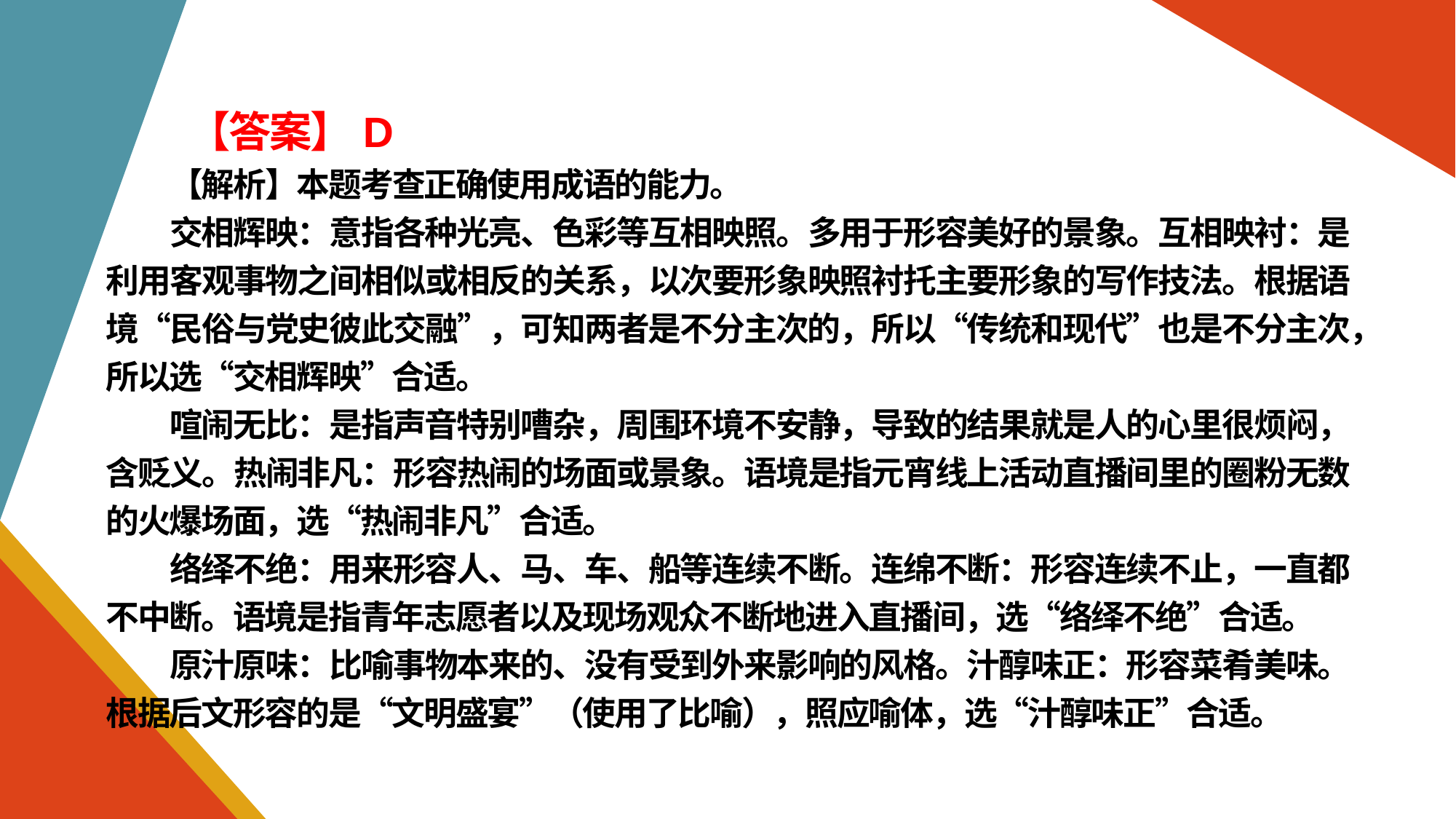

【答案】D
【解析】本题考查正确使用成语的能力。
交相辉映：意指各种光亮、色彩等互相映照。多用于形容美好的景象。互相映衬：是利用客观事物之间相似或相反的关系，以次要形象映照衬托主要形象的写作技法。根据语境“民俗与党史彼此交融”，可知两者是不分主次的，所以“传统和现代”也是不分主次，所以选“交相辉映”合适。
喧闹无比：是指声音特别嘈杂，周围环境不安静，导致的结果就是人的心里很烦闷，含贬义。热闹非凡：形容热闹的场面或景象。语境是指元宵线上活动直播间里的圈粉无数的火爆场面，选“热闹非凡”合适。
络绎不绝：用来形容人、马、车、船等连续不断。连绵不断：形容连续不止，一直都不中断。语境是指青年志愿者以及现场观众不断地进入直播间，选“络绎不绝”合适。
原汁原味：比喻事物本来的、没有受到外来影响的风格。汁醇味正：形容菜肴美味。根据后文形容的是“文明盛宴”（使用了比喻），照应喻体，选“汁醇味正”合适。